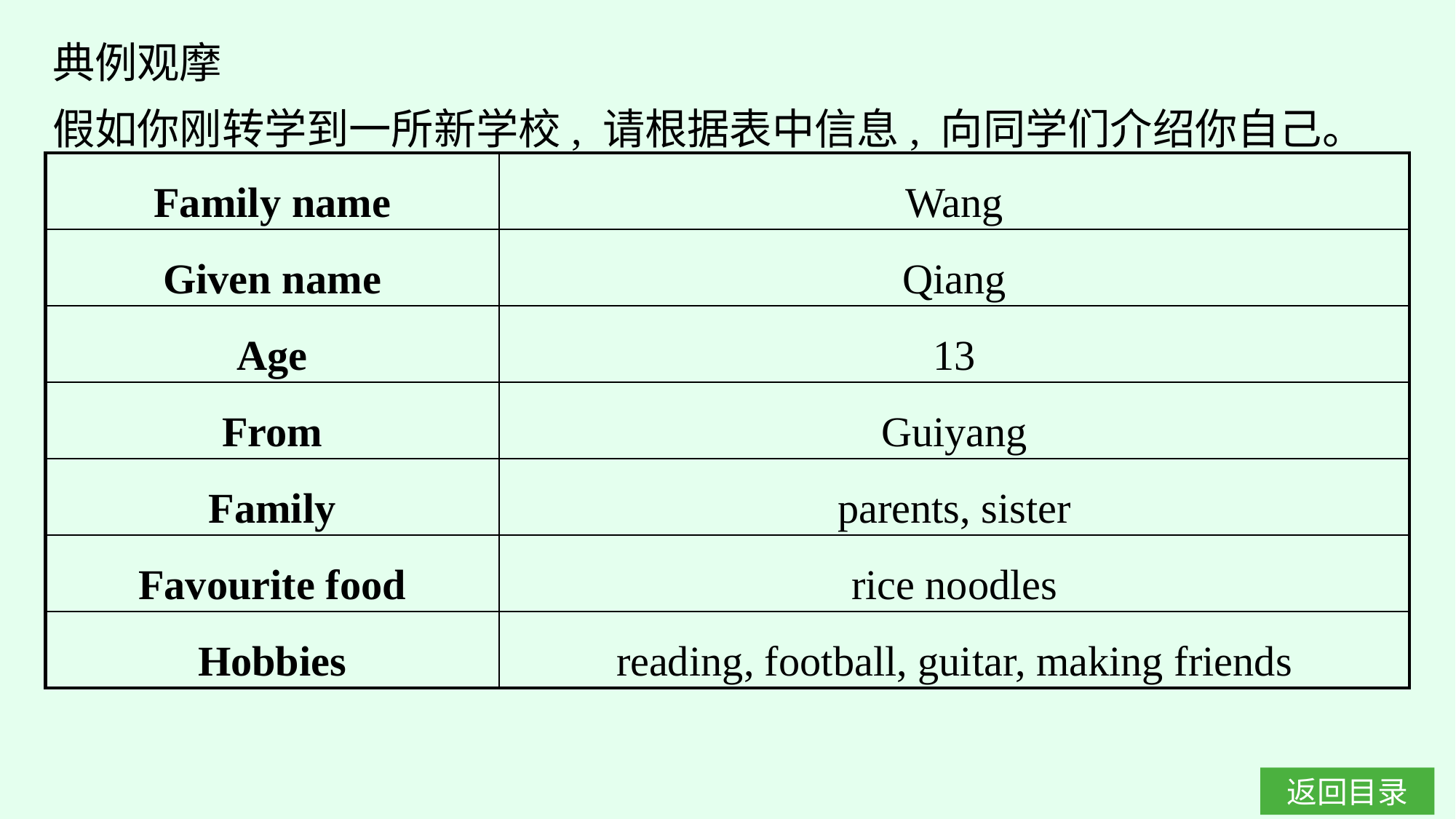

典例观摩
假如你刚转学到一所新学校, 请根据表中信息, 向同学们介绍你自己。
| Family name | Wang |
| --- | --- |
| Given name | Qiang |
| Age | 13 |
| From | Guiyang |
| Family | parents, sister |
| Favourite food | rice noodles |
| Hobbies | reading, football, guitar, making friends |